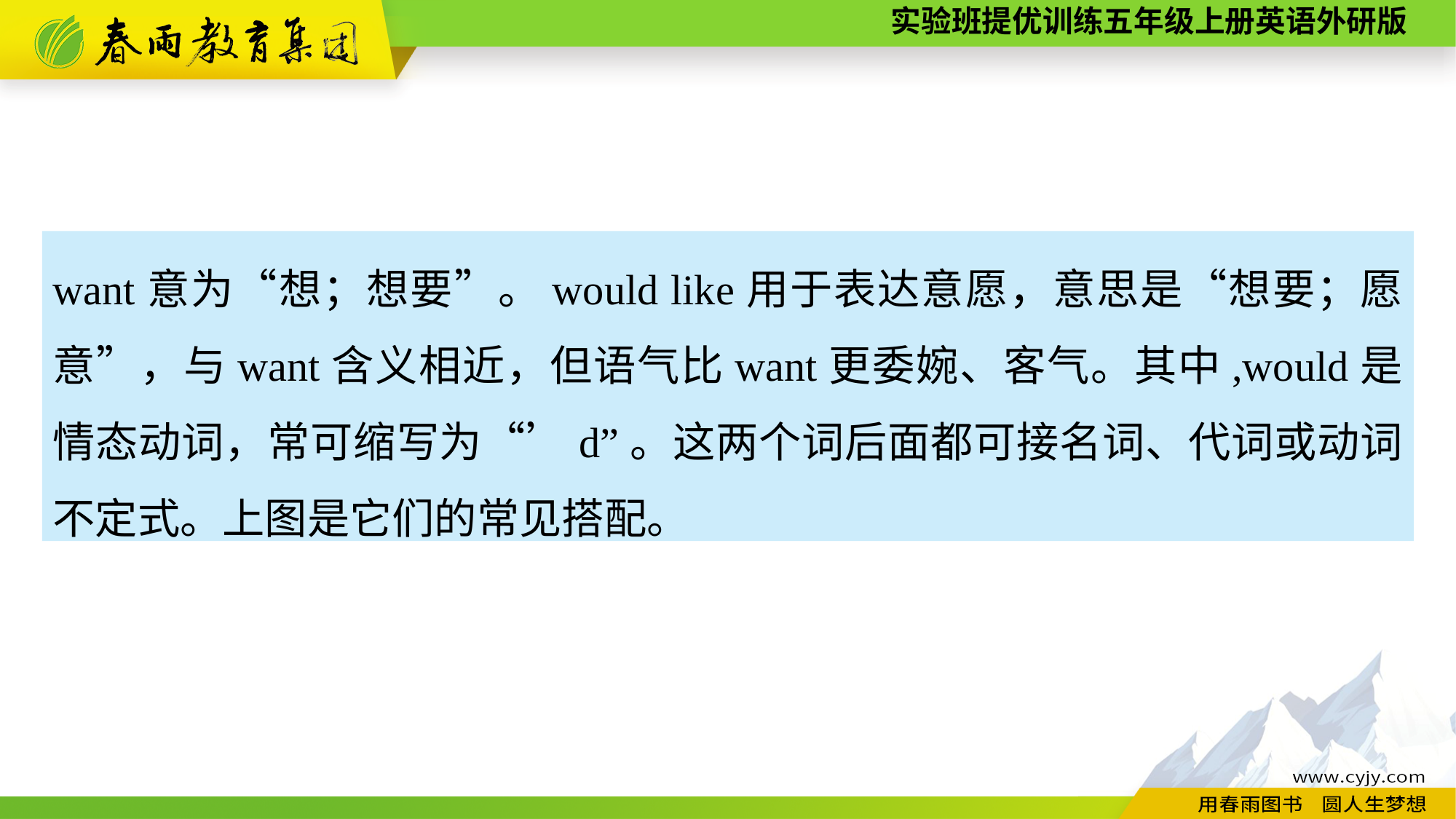

want意为“想；想要”。would like用于表达意愿，意思是“想要；愿意”，与want含义相近，但语气比want更委婉、客气。其中,would是情态动词，常可缩写为“’d”。这两个词后面都可接名词、代词或动词不定式。上图是它们的常见搭配。